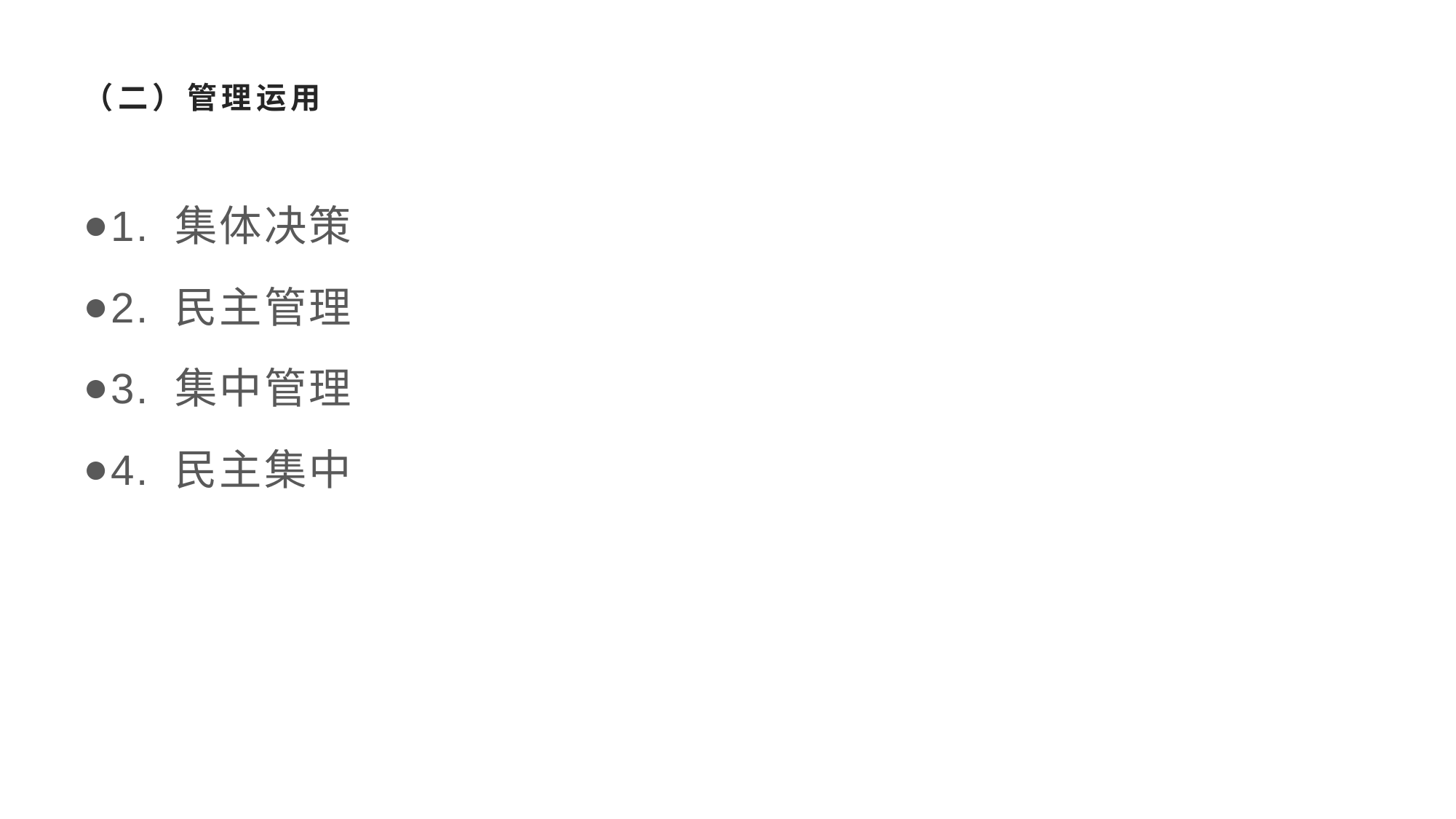

# （二）管理运用
1. 集体决策
2. 民主管理
3. 集中管理
4. 民主集中